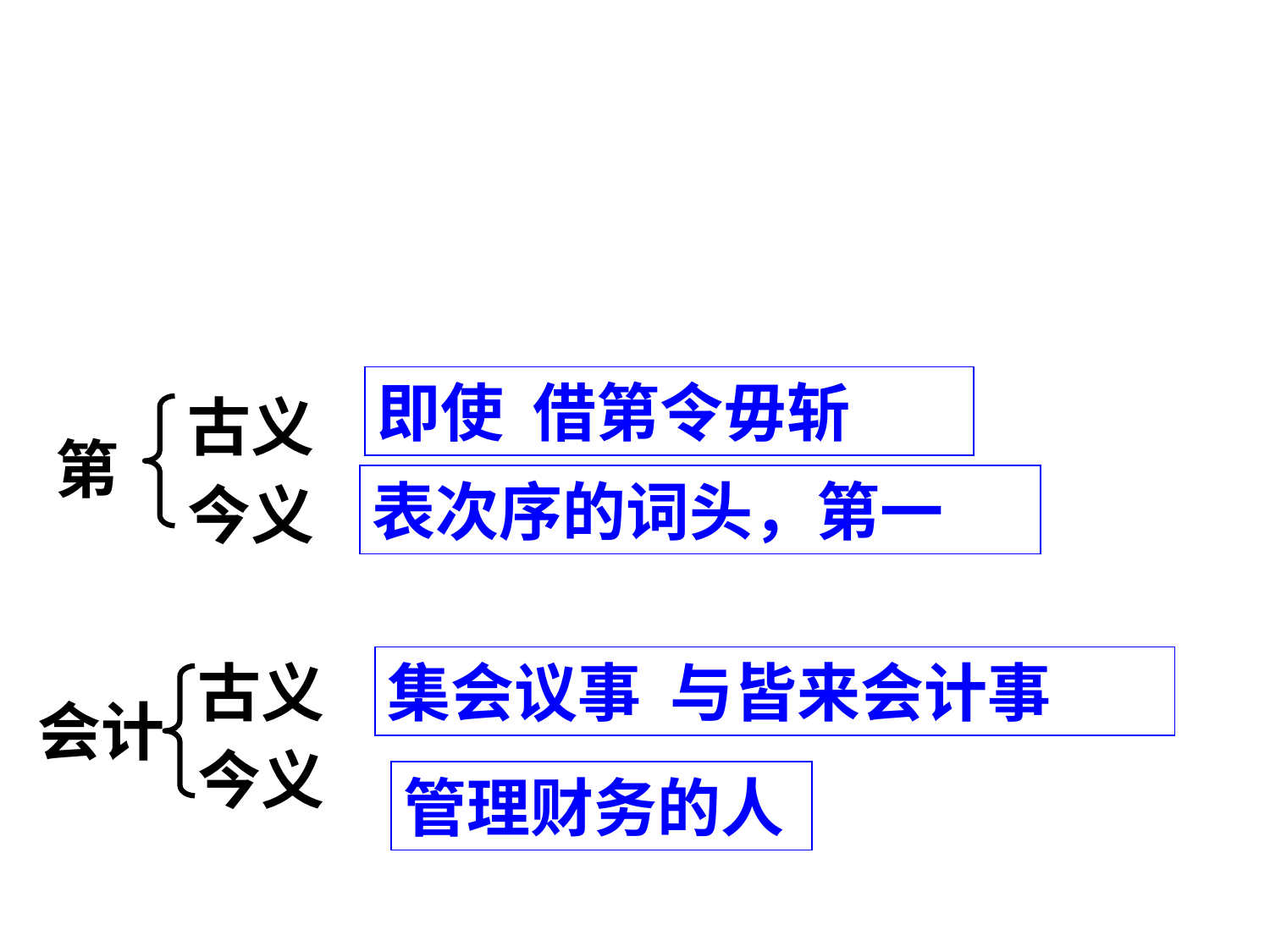

即使  借第令毋斩
古义
今义

第
表次序的词头，第一
古义
今义
集会议事  与皆来会计事

会计
管理财务的人